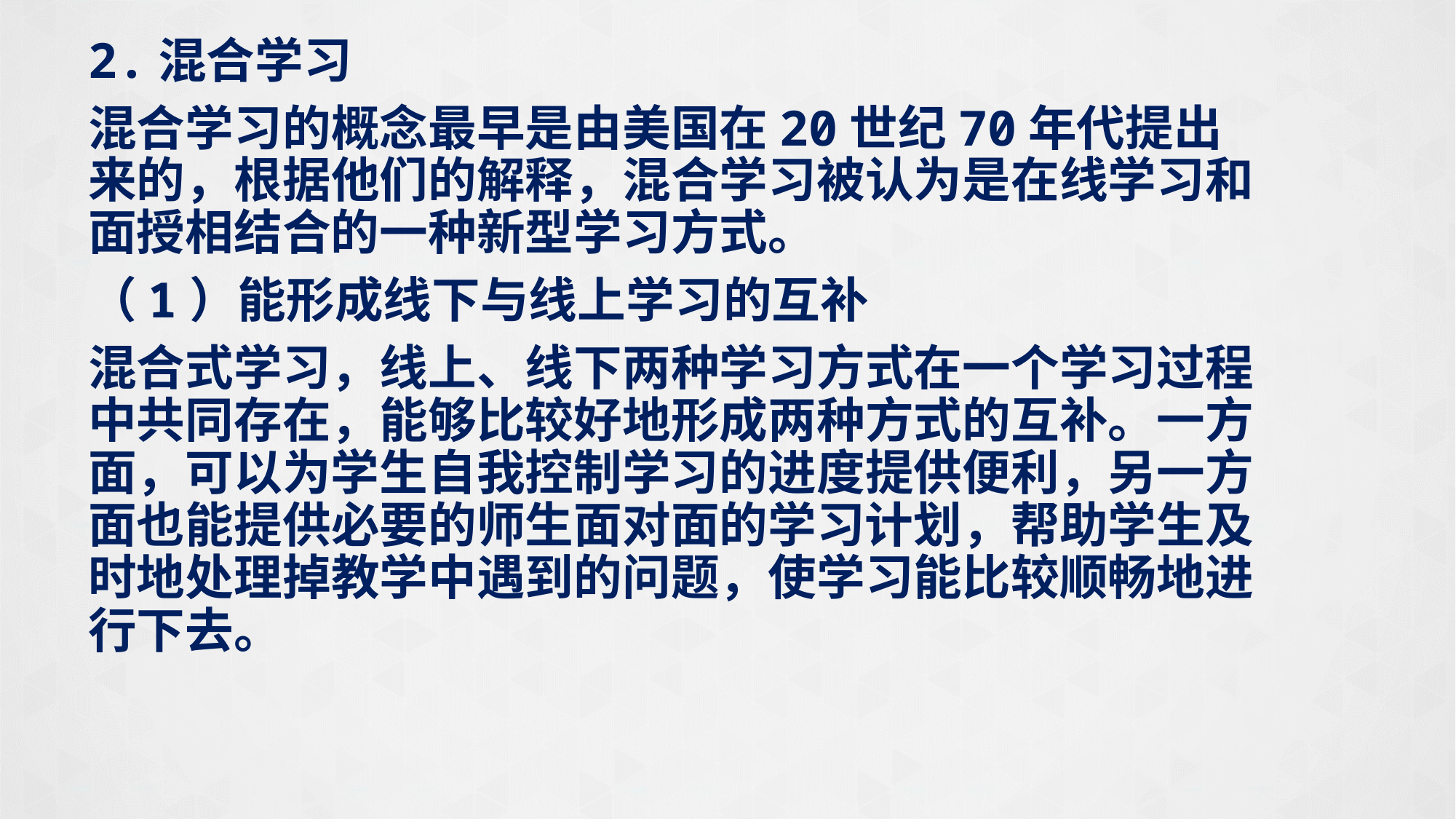

2.混合学习
混合学习的概念最早是由美国在20世纪70年代提出来的，根据他们的解释，混合学习被认为是在线学习和面授相结合的一种新型学习方式。
（1）能形成线下与线上学习的互补
混合式学习，线上、线下两种学习方式在一个学习过程中共同存在，能够比较好地形成两种方式的互补。一方面，可以为学生自我控制学习的进度提供便利，另一方面也能提供必要的师生面对面的学习计划，帮助学生及时地处理掉教学中遇到的问题，使学习能比较顺畅地进行下去。